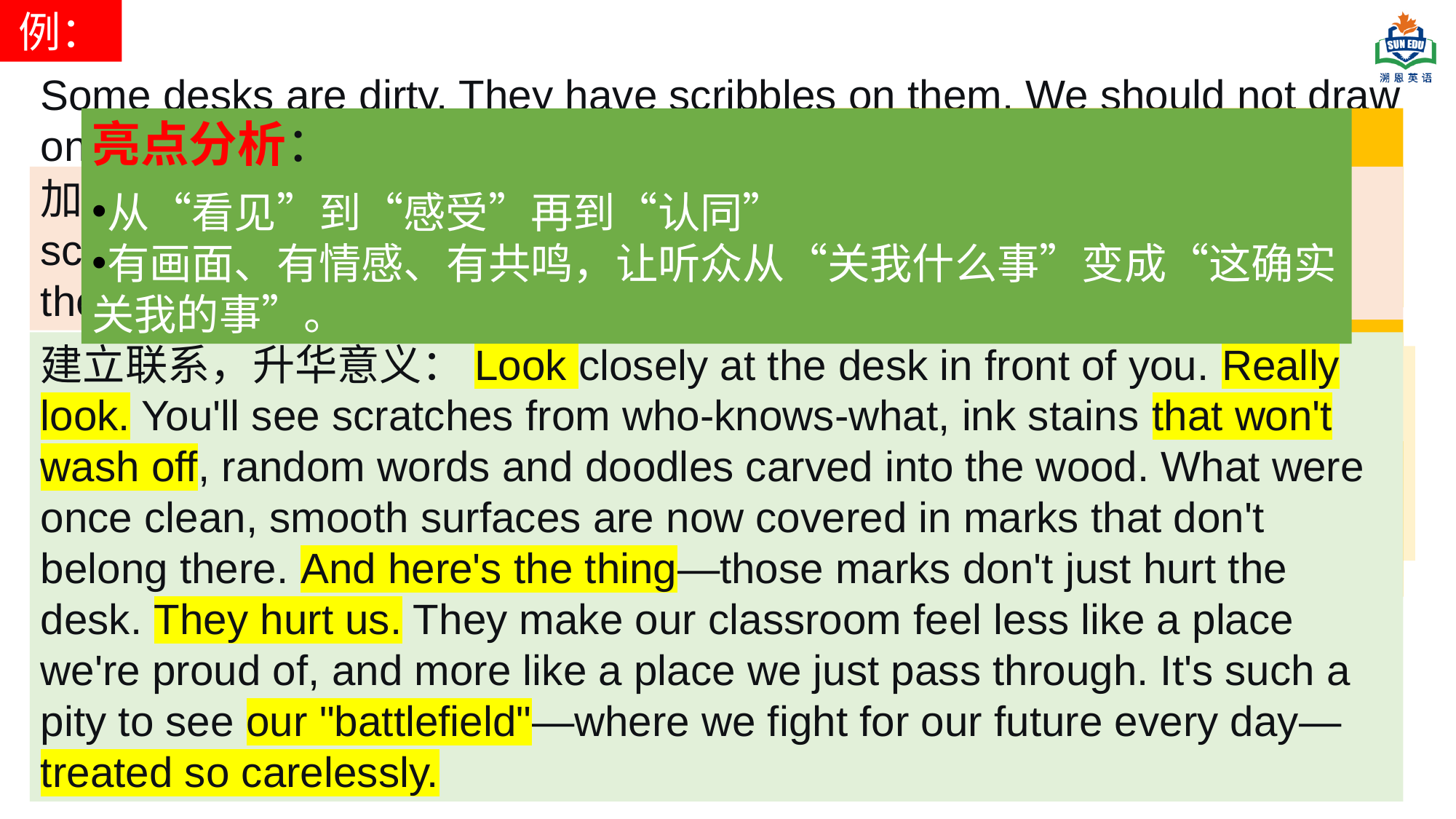

例：
Some desks are dirty. They have scribbles on them. We should not draw on desks.
亮点分析：
从“看见”到“感受”再到“认同”
有画面、有情感、有共鸣，让听众从“关我什么事”变成“这确实关我的事”。
问题分析：
语言干瘪，像机器人说话
没有画面感，听众无感
没有情感，像在念通知

加入具体细节：Many desks in our classroom are covered with scribbles. You can see words, numbers, and even little pictures on them. The clean surface is full of marks.

问题分析：
语言仍然平淡，像在写报告
没有情感词，不痛不痒
没有和“我们”产生联系
建立联系，升华意义：Look closely at the desk in front of you. Really look. You'll see scratches from who-knows-what, ink stains that won't wash off, random words and doodles carved into the wood. What were once clean, smooth surfaces are now covered in marks that don't belong there. And here's the thing—those marks don't just hurt the desk. They hurt us. They make our classroom feel less like a place we're proud of, and more like a place we just pass through. It's such a pity to see our "battlefield"—where we fight for our future every day—treated so carelessly.
升级词汇，加入感受：Look closely at the desks around you. You'll see scratches and stains, random words and unwanted graffiti covering the wood. What were once clean, smooth surfaces are now covered in marks. It's such a pity to see this.
问题分析：
情感还不够深
还没有让听众觉得“这事关我”